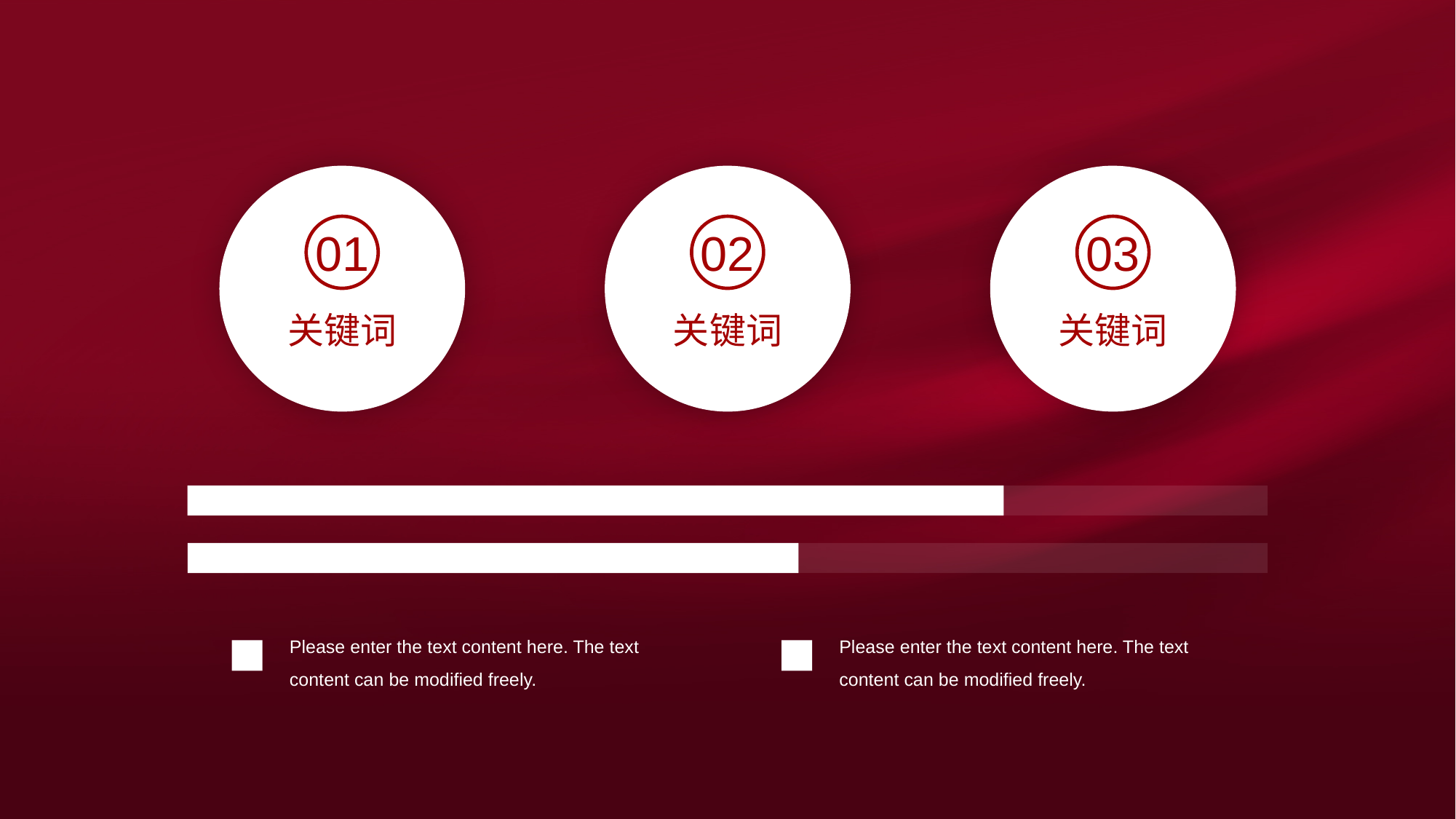

01
02
03
关键词
关键词
关键词

Please enter the text content here. The text content can be modified freely.
Please enter the text content here. The text content can be modified freely.